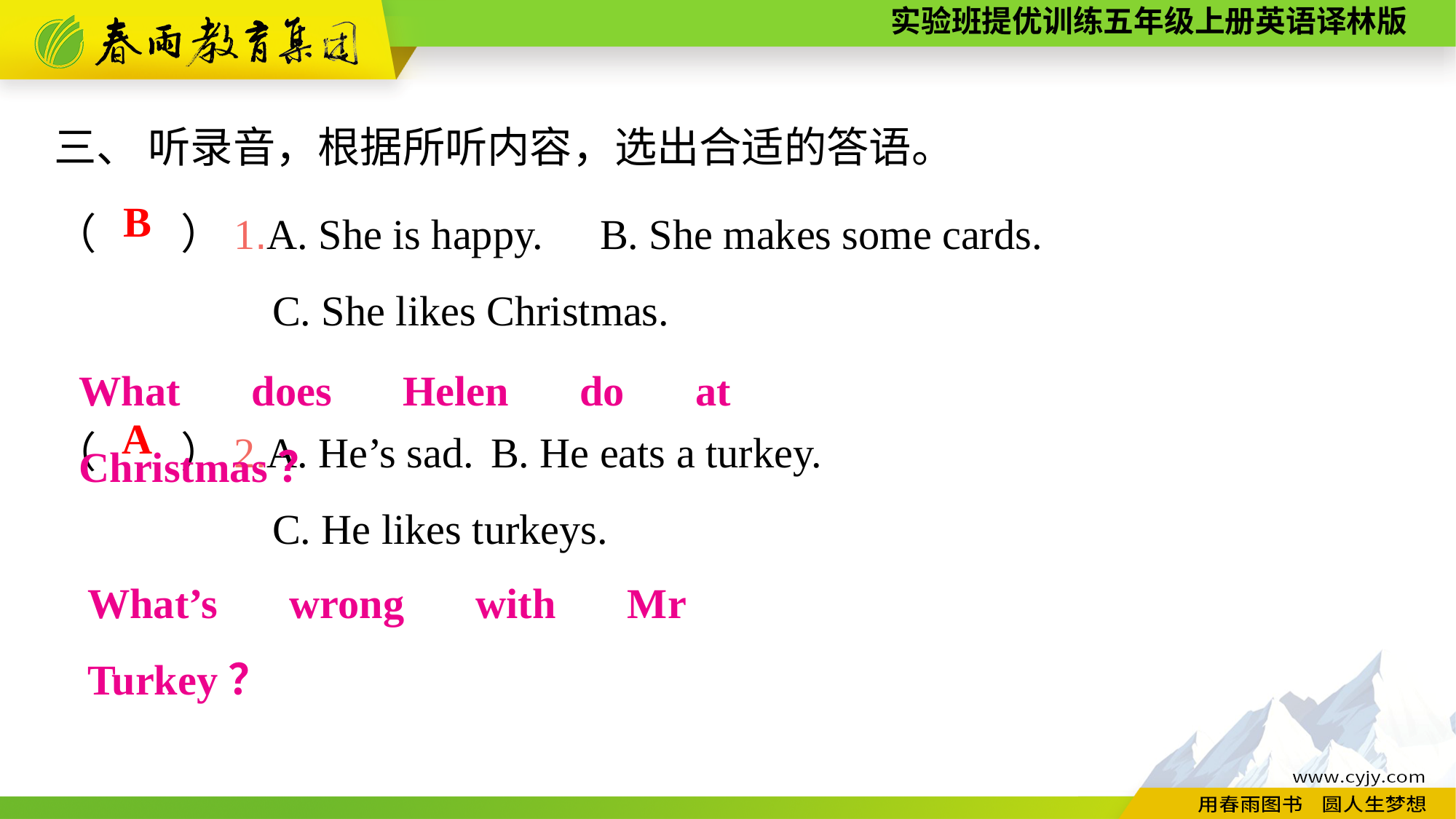

三、 听录音，根据所听内容，选出合适的答语。

（　　）1.A. She is happy.	B. She makes some cards.
		C. She likes Christmas.

（　　）2.A. He’s sad.	B. He eats a turkey.
		C. He likes turkeys.
B
What does Helen do at Christmas？
A
What’s wrong with Mr Turkey？